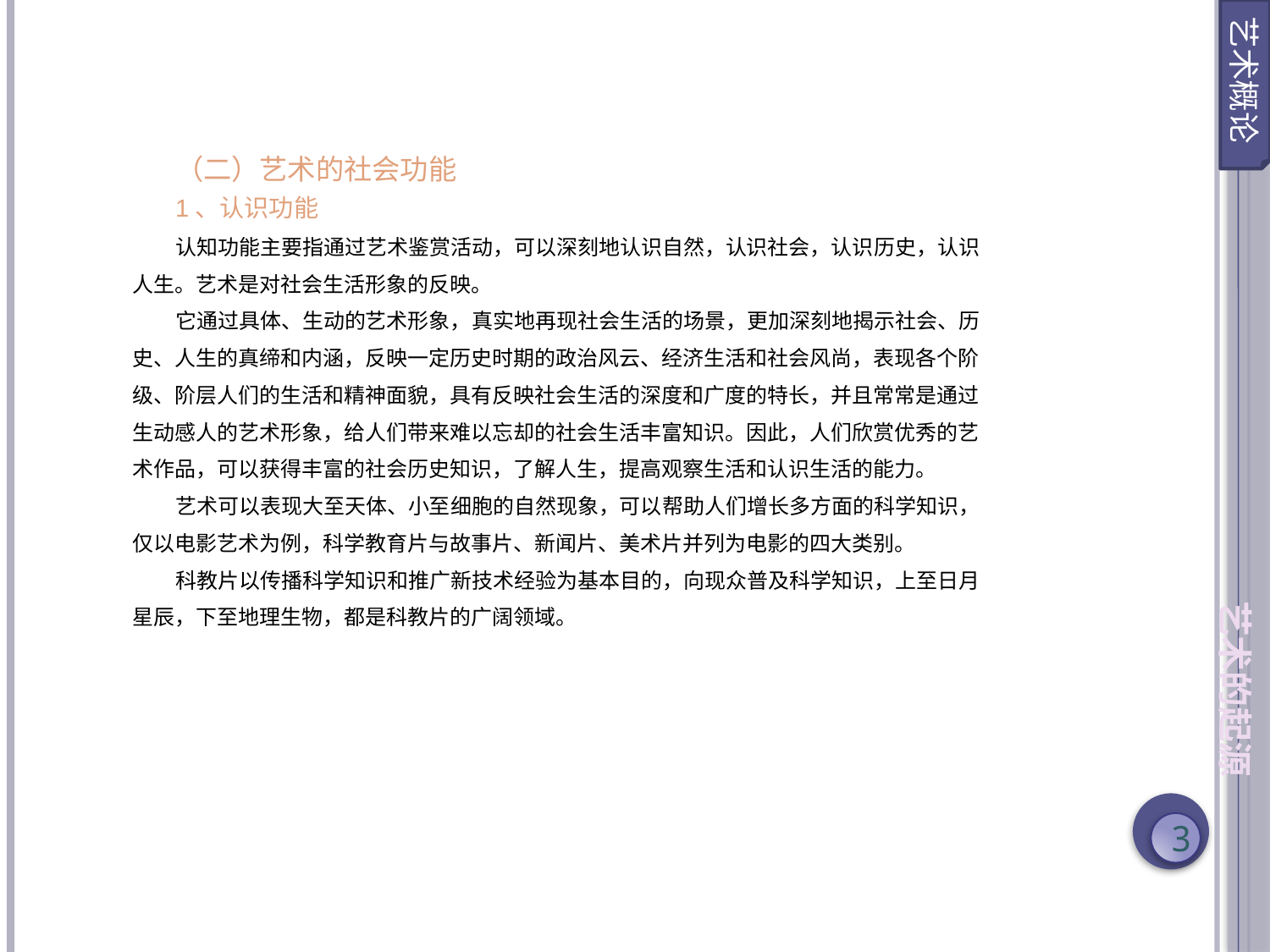

艺术概论
（二）艺术的社会功能
1、认识功能
认知功能主要指通过艺术鉴赏活动，可以深刻地认识自然，认识社会，认识历史，认识人生。艺术是对社会生活形象的反映。
它通过具体、生动的艺术形象，真实地再现社会生活的场景，更加深刻地揭示社会、历史、人生的真缔和内涵，反映一定历史时期的政治风云、经济生活和社会风尚，表现各个阶级、阶层人们的生活和精神面貌，具有反映社会生活的深度和广度的特长，并且常常是通过生动感人的艺术形象，给人们带来难以忘却的社会生活丰富知识。因此，人们欣赏优秀的艺术作品，可以获得丰富的社会历史知识，了解人生，提高观察生活和认识生活的能力。
艺术可以表现大至天体、小至细胞的自然现象，可以帮助人们增长多方面的科学知识，仅以电影艺术为例，科学教育片与故事片、新闻片、美术片并列为电影的四大类别。
科教片以传播科学知识和推广新技术经验为基本目的，向现众普及科学知识，上至日月星辰，下至地理生物，都是科教片的广阔领域。
艺术的起源
3